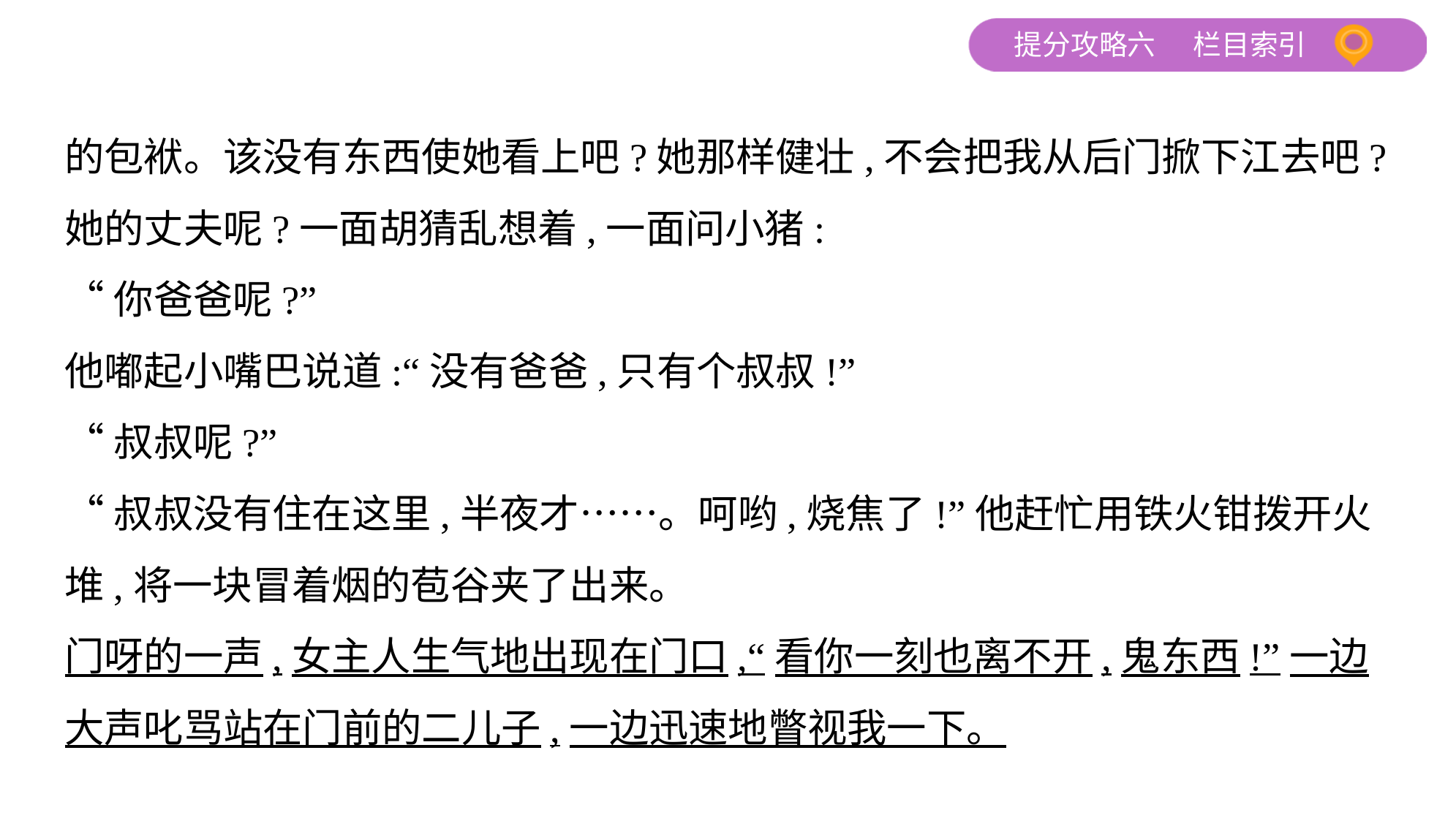

的包袱。该没有东西使她看上吧?她那样健壮,不会把我从后门掀下江去吧?
她的丈夫呢?一面胡猜乱想着,一面问小猪:
“你爸爸呢?”
他嘟起小嘴巴说道:“没有爸爸,只有个叔叔!”
“叔叔呢?”
“叔叔没有住在这里,半夜才……。呵哟,烧焦了!”他赶忙用铁火钳拨开火
堆,将一块冒着烟的苞谷夹了出来。
门呀的一声,女主人生气地出现在门口,“看你一刻也离不开,鬼东西!”一边
大声叱骂站在门前的二儿子,一边迅速地瞥视我一下。